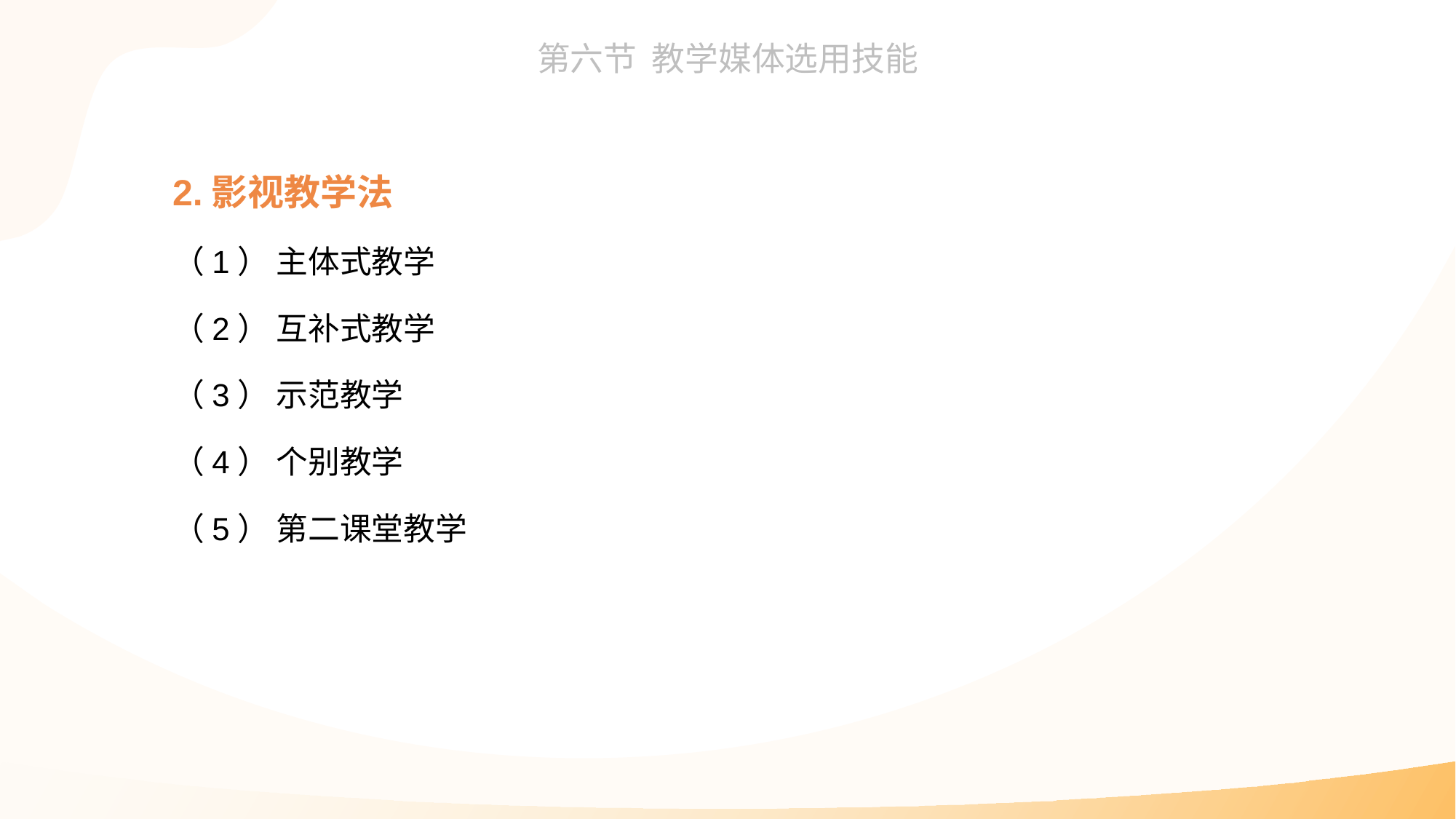

2.影视教学法
（1） 主体式教学
（2） 互补式教学
（3） 示范教学
（4） 个别教学
（5） 第二课堂教学